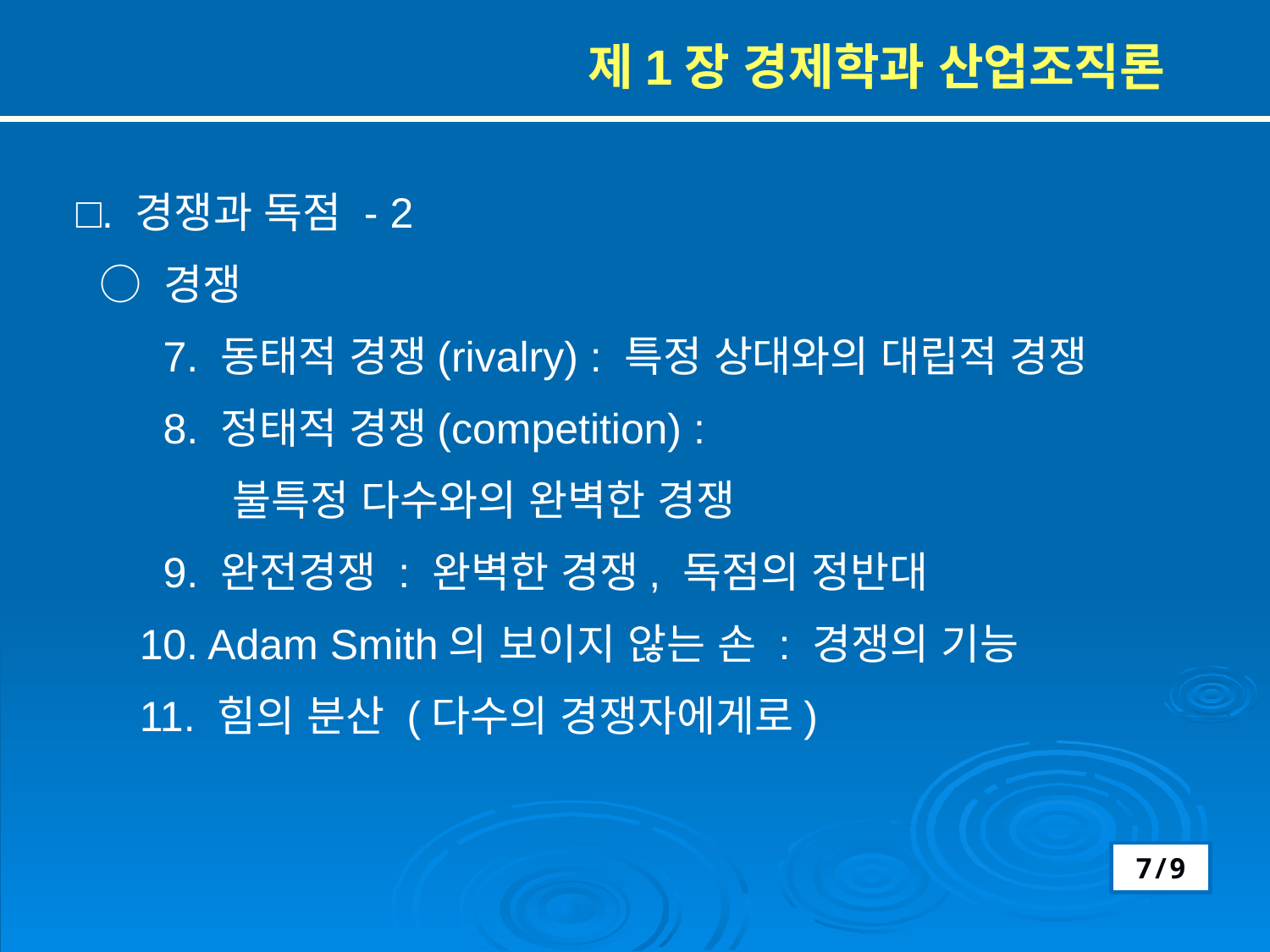

제1장 경제학과 산업조직론

□. 경쟁과 독점 - 2
  ○ 경쟁
  7. 동태적 경쟁(rivalry) : 특정 상대와의 대립적 경쟁
  8. 정태적 경쟁(competition) :
       불특정 다수와의 완벽한 경쟁
  9. 완전경쟁 : 완벽한 경쟁, 독점의 정반대
10. Adam Smith의 보이지 않는 손 : 경쟁의 기능
11. 힘의 분산 (다수의 경쟁자에게로)
7/9